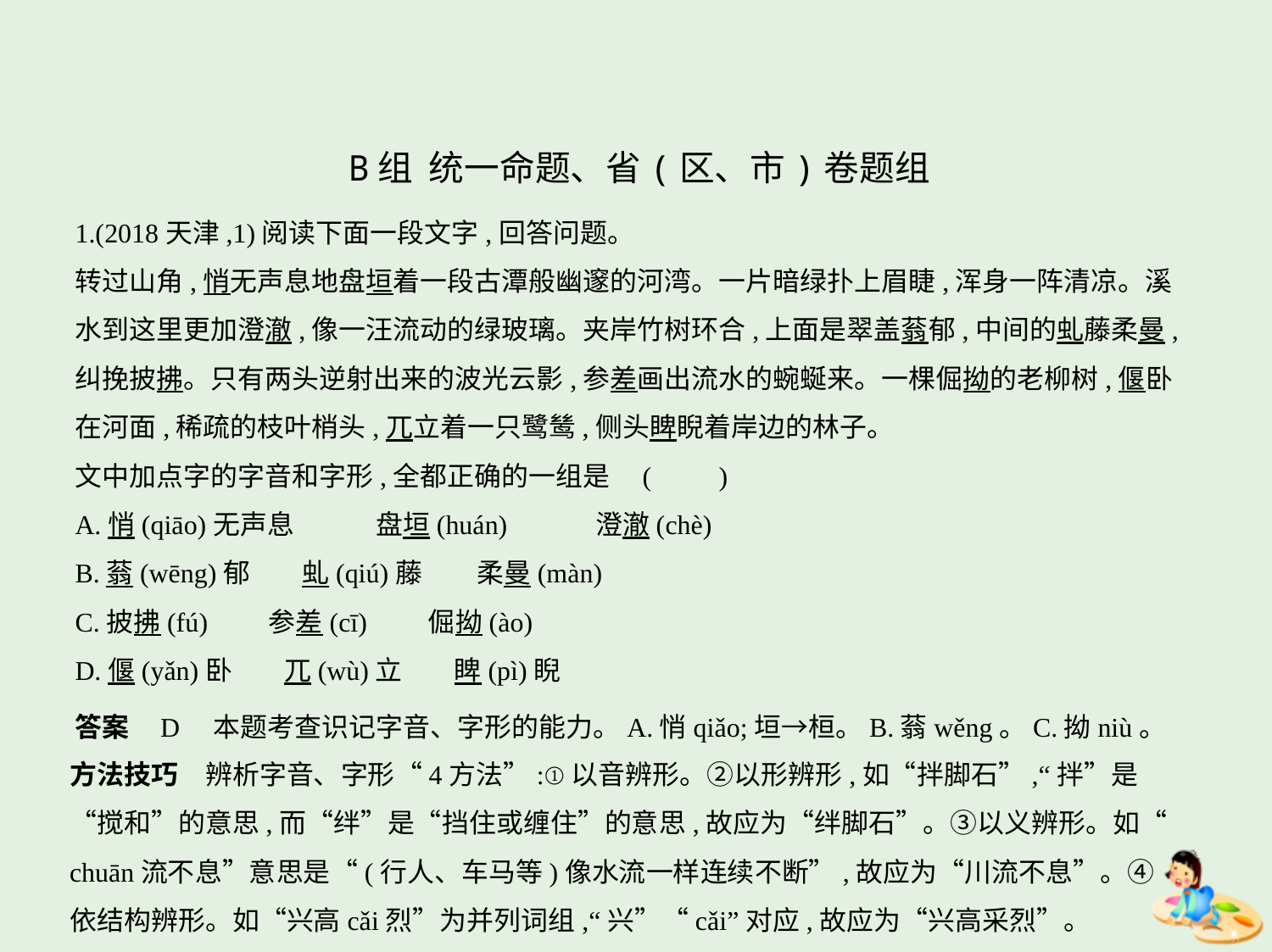

B组  统一命题、省(区、市)卷题组
1.(2018天津,1)阅读下面一段文字,回答问题。
转过山角,悄无声息地盘垣着一段古潭般幽邃的河湾。一片暗绿扑上眉睫,浑身一阵清凉。溪
水到这里更加澄澈,像一汪流动的绿玻璃。夹岸竹树环合,上面是翠盖蓊郁,中间的虬藤柔曼,
纠挽披拂。只有两头逆射出来的波光云影,参差画出流水的蜿蜒来。一棵倔拗的老柳树,偃卧
在河面,稀疏的枝叶梢头,兀立着一只鹭鸶,侧头睥睨着岸边的林子。
文中加点字的字音和字形,全都正确的一组是 (　　)
A.悄(qiāo)无声息　　　盘垣(huán)　　　澄澈(chè)
B.蓊(wēng)郁　    虬(qiú)藤　　柔曼(màn)
C.披拂(fú)　　参差(cī)　　倔拗(ào)
D.偃(yǎn)卧　    兀(wù)立　    睥(pì)睨
答案    D　本题考查识记字音、字形的能力。A.悄qiǎo;垣→桓。B.蓊wěng。C.拗niù。
方法技巧　辨析字音、字形“4方法”:①以音辨形。②以形辨形,如“拌脚石”,“拌”是
“搅和”的意思,而“绊”是“挡住或缠住”的意思,故应为“绊脚石”。③以义辨形。如“
chuān流不息”意思是“(行人、车马等)像水流一样连续不断”,故应为“川流不息”。④
依结构辨形。如“兴高cǎi烈”为并列词组,“兴”“cǎi”对应,故应为“兴高采烈”。